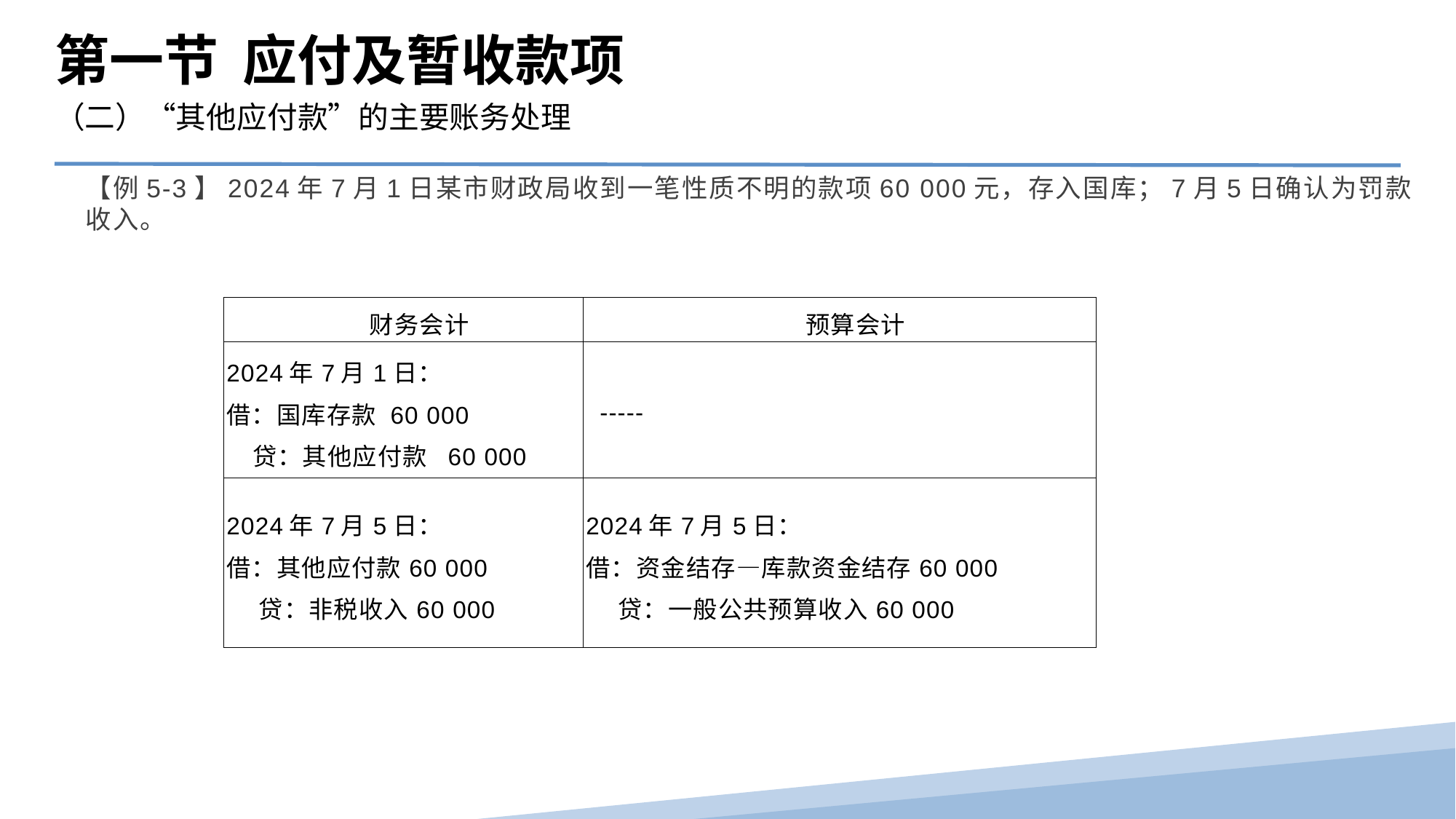

第一节  应付及暂收款项
（二）“其他应付款”的主要账务处理
【例5-3】2024年7月1日某市财政局收到一笔性质不明的款项60 000元，存入国库；7月5日确认为罚款收入。

| 财务会计 | 预算会计 |
| --- | --- |
| 2024年7月1日： 借：国库存款 60 000 贷：其他应付款 60 000 | ----- |
| 2024年7月5日： 借：其他应付款60 000 贷：非税收入60 000 | 2024年7月5日： 借：资金结存―库款资金结存60 000 贷：一般公共预算收入60 000 |